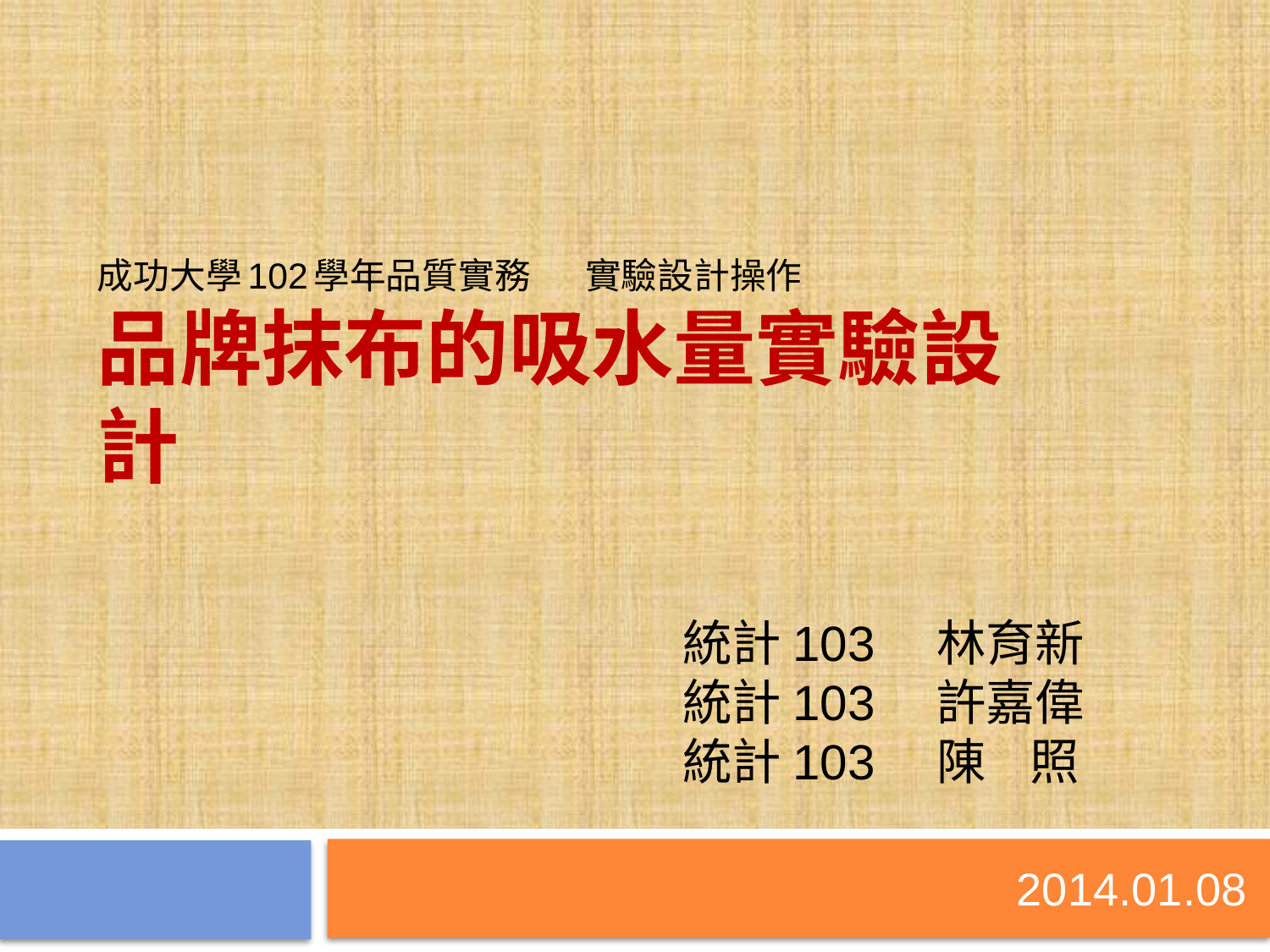

# 成功大學102學年品質實務	實驗設計操作 品牌抹布的吸水量實驗設計
統計103	林育新
統計103	許嘉偉
統計103	陳    照
2014.01.08